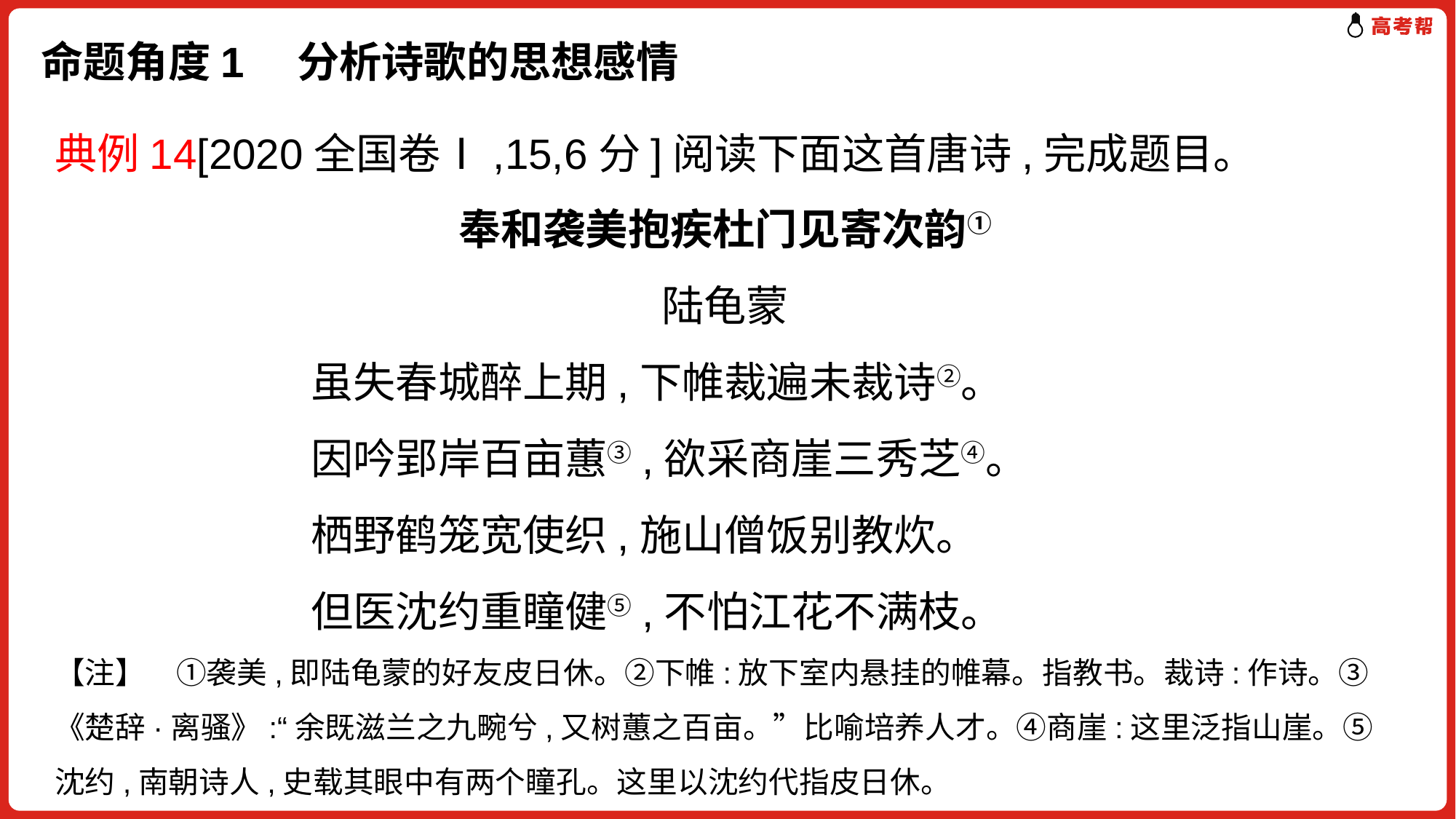

# 命题角度1　分析诗歌的思想感情
典例14[2020全国卷Ⅰ,15,6分]阅读下面这首唐诗,完成题目。
奉和袭美抱疾杜门见寄次韵①
陆龟蒙
                          虽失春城醉上期,下帷裁遍未裁诗②。
                          因吟郢岸百亩蕙③,欲采商崖三秀芝④。
                          栖野鹤笼宽使织,施山僧饭别教炊。
                          但医沈约重瞳健⑤,不怕江花不满枝。
【注】　①袭美,即陆龟蒙的好友皮日休。②下帷:放下室内悬挂的帷幕。指教书。裁诗:作诗。③《楚辞·离骚》:“余既滋兰之九畹兮,又树蕙之百亩。”比喻培养人才。④商崖:这里泛指山崖。⑤沈约,南朝诗人,史载其眼中有两个瞳孔。这里以沈约代指皮日休。